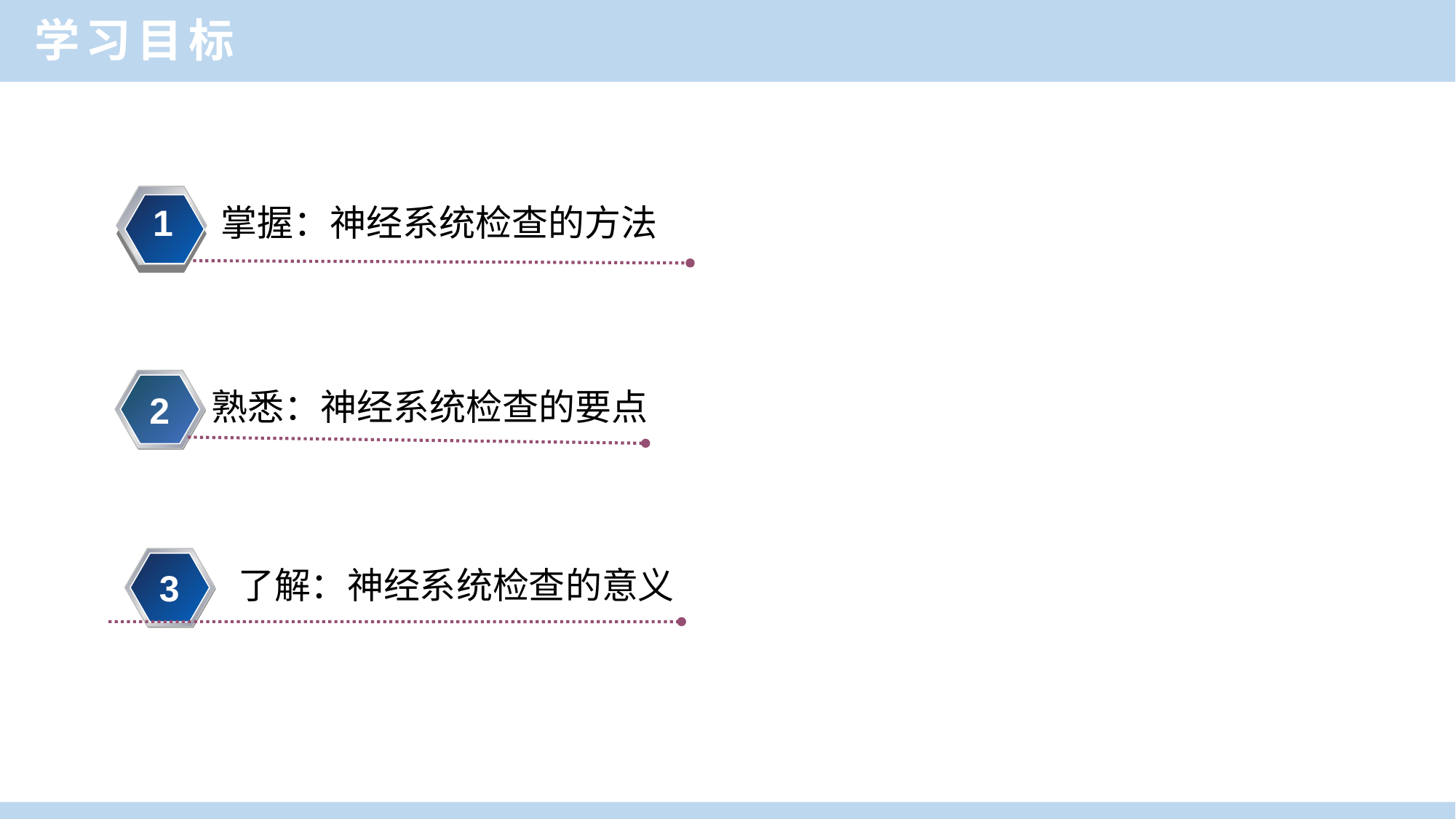

学习目标

1
掌握：神经系统检查的方法

熟悉：神经系统检查的要点
2

了解：神经系统检查的意义
3